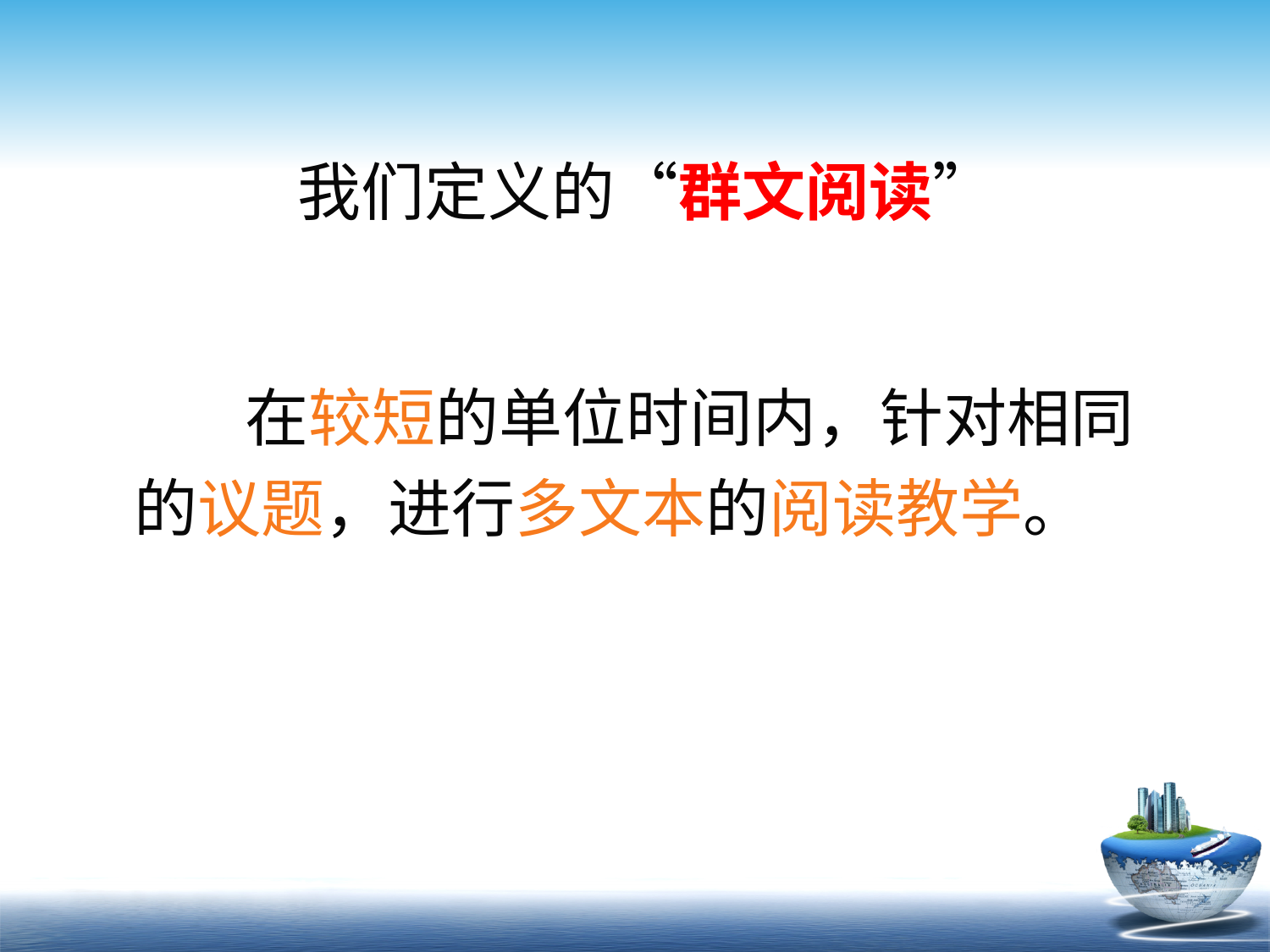

我们定义的“群文阅读”
                     在较短的单位时间内，针对相同的议题，进行多文本的阅读教学。